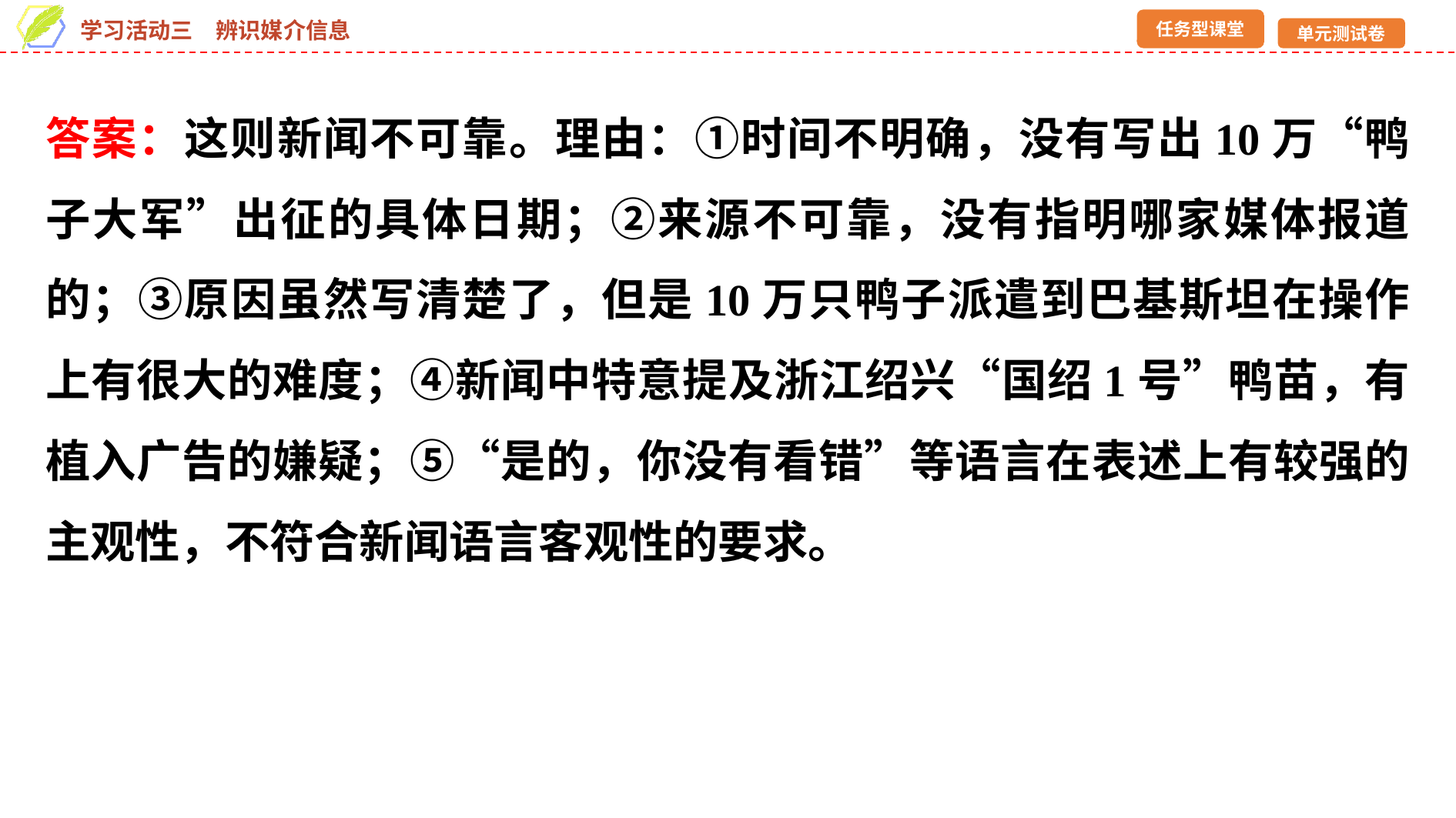

答案：这则新闻不可靠。理由：①时间不明确，没有写出10万“鸭子大军”出征的具体日期；②来源不可靠，没有指明哪家媒体报道的；③原因虽然写清楚了，但是10万只鸭子派遣到巴基斯坦在操作上有很大的难度；④新闻中特意提及浙江绍兴“国绍1号”鸭苗，有植入广告的嫌疑；⑤“是的，你没有看错”等语言在表述上有较强的主观性，不符合新闻语言客观性的要求。